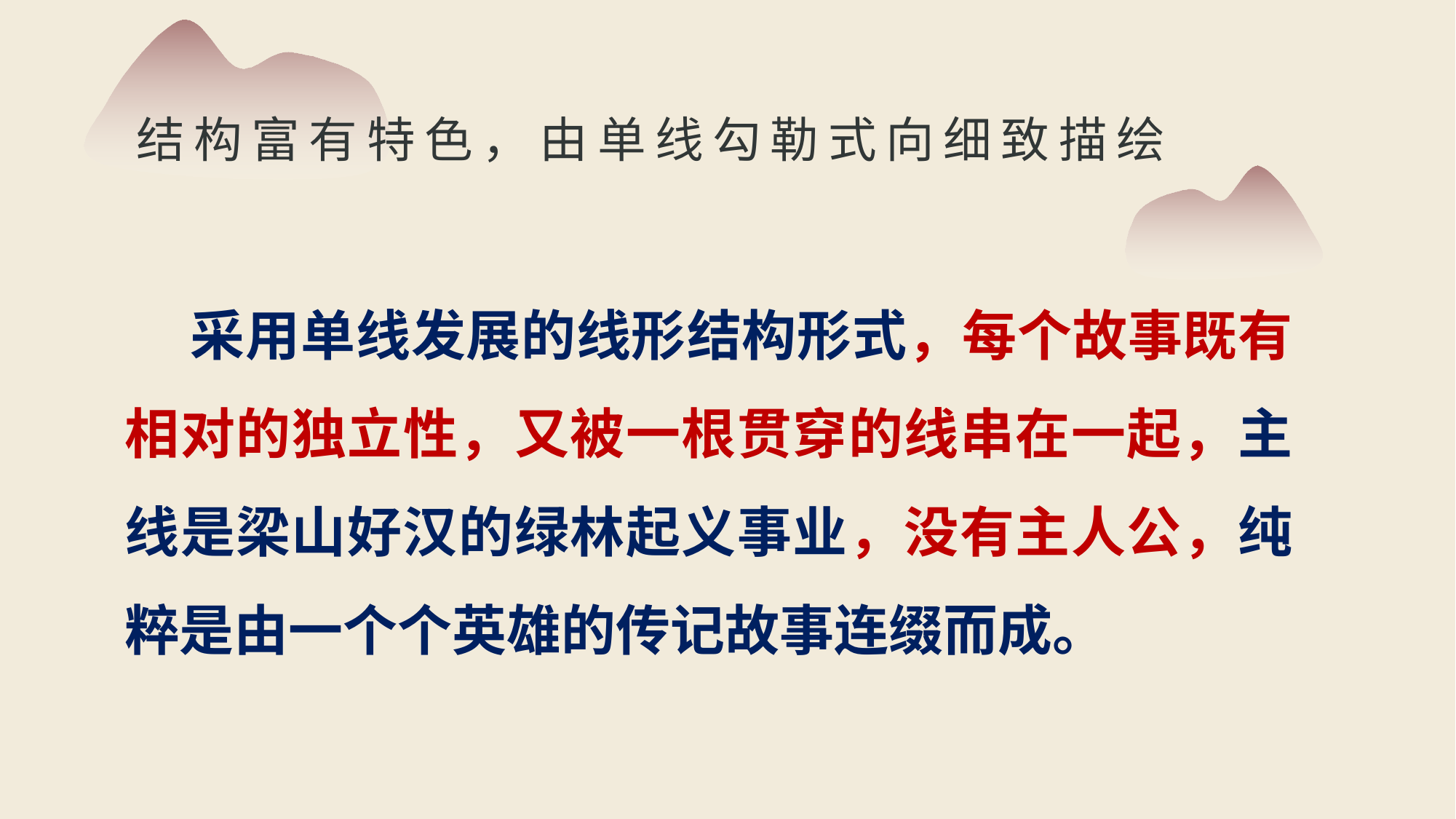

结构富有特色，由单线勾勒式向细致描绘

    采用单线发展的线形结构形式，每个故事既有相对的独立性，又被一根贯穿的线串在一起，主线是梁山好汉的绿林起义事业，没有主人公，纯粹是由一个个英雄的传记故事连缀而成。